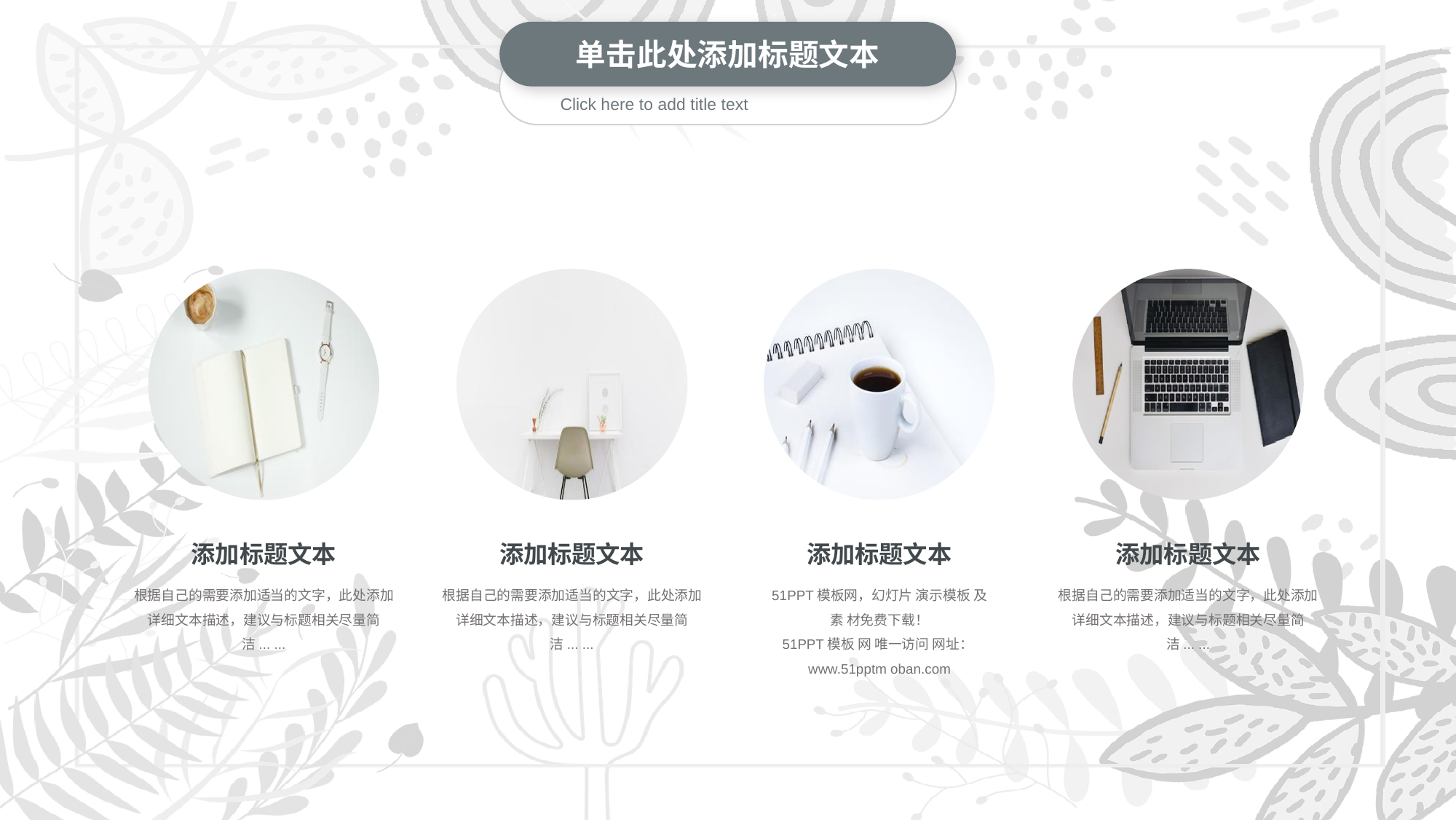

单击此处添加标题文本

Click here to add title text

添加标题文本
根据自己的需要添加适当的文字，此处添加详细文本描述，建议与标题相关尽量简洁... ...
添加标题文本
根据自己的需要添加适当的文字，此处添加详细文本描述，建议与标题相关尽量简洁... ...
添加标题文本
51PPT模板网，幻灯片 演示模板 及素 材免费下载！
51PPT模板 网 唯一访问 网址：www.51pptm oban.com
添加标题文本
根据自己的需要添加适当的文字，此处添加详细文本描述，建议与标题相关尽量简洁... ...